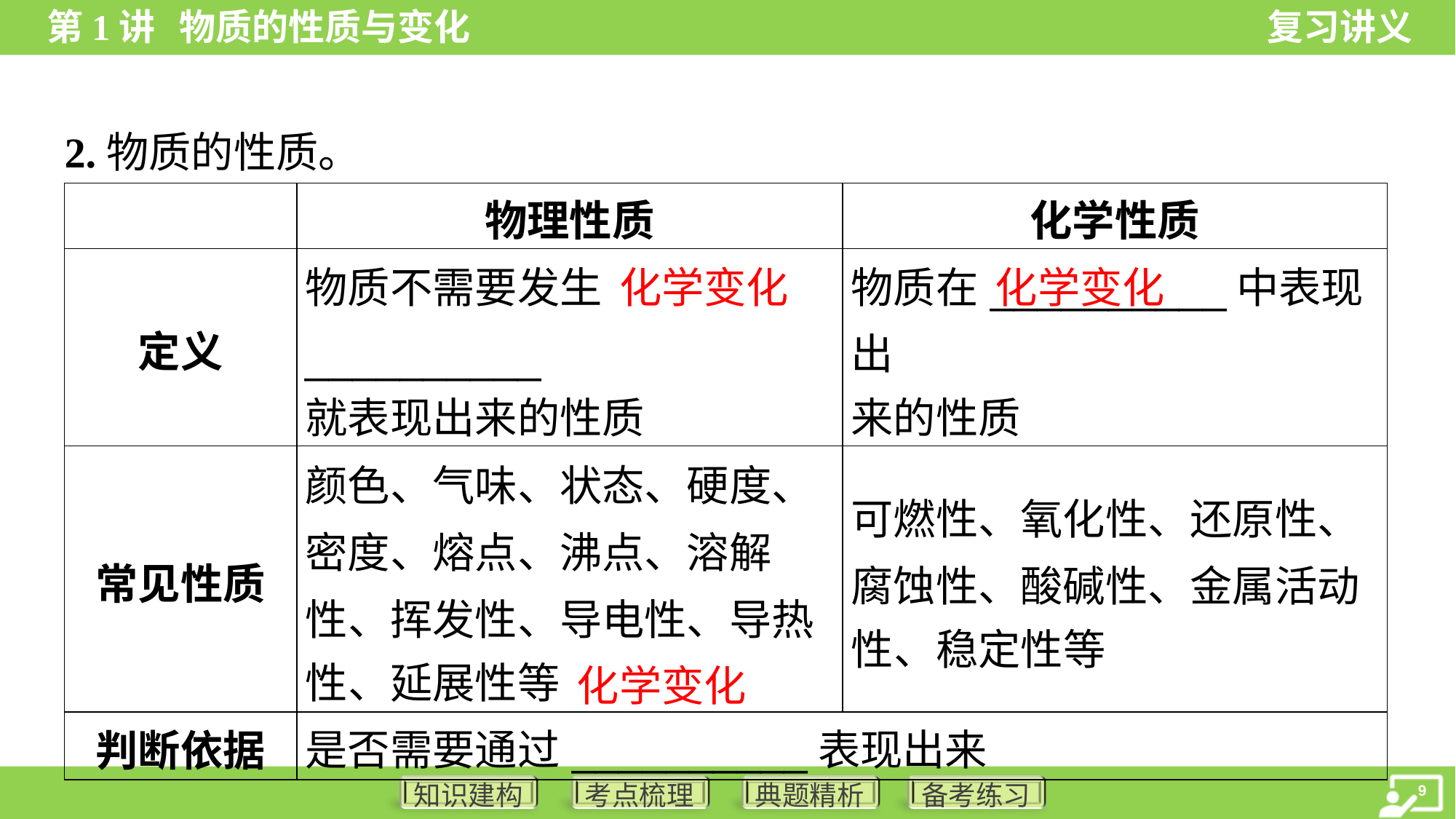

2.物质的性质。
|  | 物理性质 | 化学性质 |
| --- | --- | --- |
| 定义 | 物质不需要发生\_\_\_\_\_\_\_\_\_\_ 就表现出来的性质 | 物质在\_\_\_\_\_\_\_\_\_\_中表现出 来的性质 |
| 常见性质 | 颜色、气味、状态、硬度、 密度、熔点、沸点、溶解 性、挥发性、导电性、导热 性、延展性等 | 可燃性、氧化性、还原性、 腐蚀性、酸碱性、金属活动 性、稳定性等 |
| 判断依据 | 是否需要通过\_\_\_\_\_\_\_\_\_\_表现出来 |  |
化学变化
化学变化
化学变化